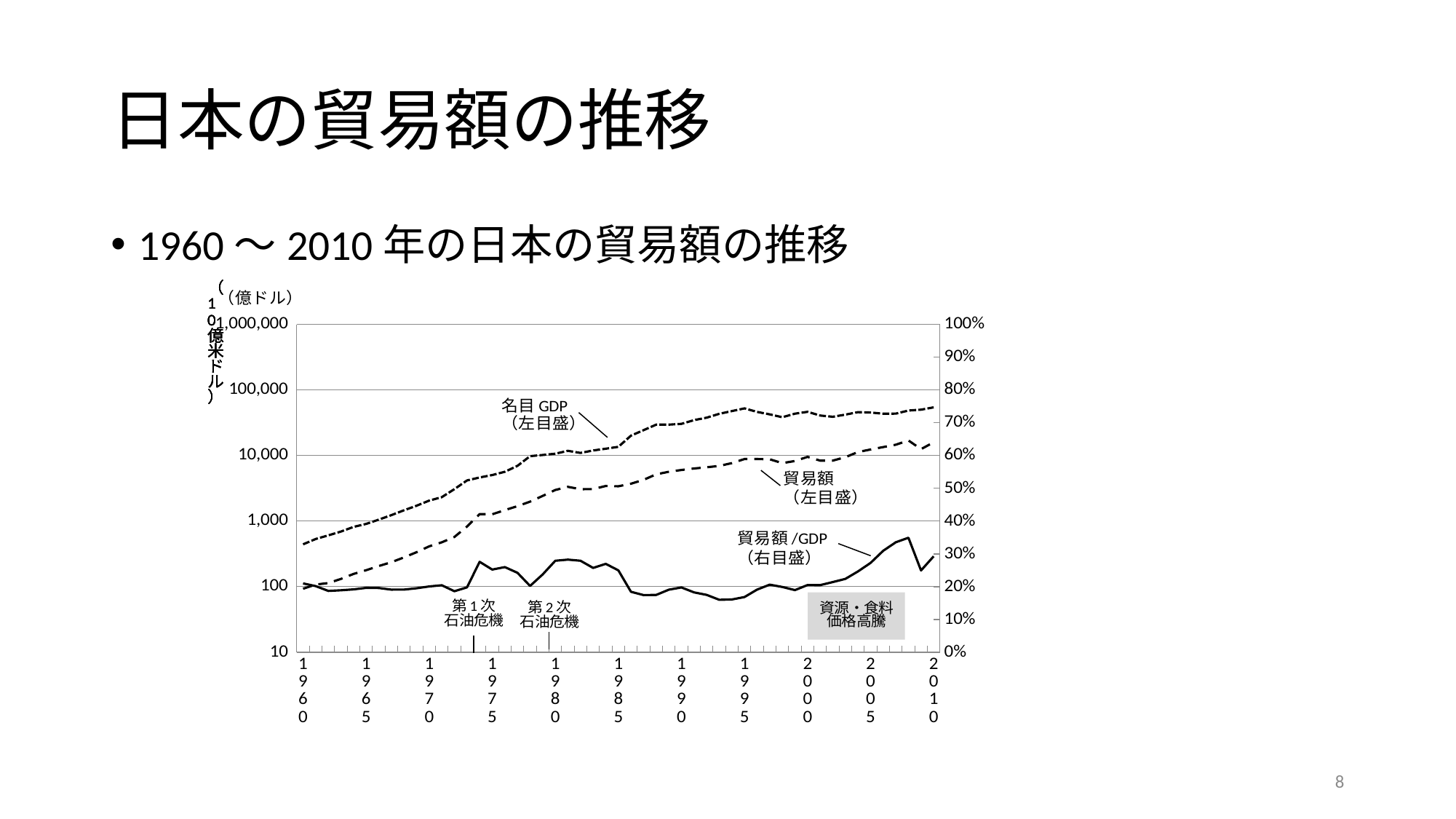

# 日本の貿易額の推移
1960～2010年の日本の貿易額の推移

### Chart

| Category |  |  |  |
|---|---|---|---|
| 1960 | 93.0937205191111 | 443.073429504 | 0.21010901200580945 |
|  | 107.97804202666637 | 535.0861773937778 | 0.20179561085392092 |
|  | 113.68412683377777 | 607.2301868373333 | 0.18721751536412348 |
|  | 131.4501135928889 | 694.9813179733336 | 0.18914193834190657 |
|  | 156.8354030933334 | 817.4900638151111 | 0.19184991969370802 |
| 1965 | 178.7416339342219 | 909.5027825777794 | 0.1965267587501161 |
|  | 207.12421239466659 | 1056.280703431111 | 0.19608822893560982 |
|  | 236.46882292622223 | 1237.818802176 | 0.19103670303805867 |
|  | 280.38012017777766 | 1466.0107268551108 | 0.1912537985170477 |
|  | 336.42014310400003 | 1722.0419948088859 | 0.1953611724441922 |
| 1970 | 413.7397112285036 | 2059.9482198586757 | 0.20084956856677189 |
|  | 475.8444366961347 | 2326.8057844122836 | 0.2045054382638669 |
|  | 574.0498000209291 | 3081.3720307016065 | 0.18629681658083452 |
|  | 829.1632192558441 | 4186.40387337819 | 0.19806097173963158 |
|  | 1283.0573799642111 | 4647.046215201724 | 0.27610170429701947 |
| 1975 | 1275.6949402733728 | 5053.165061571505 | 0.2524546348138987 |
|  | 1476.3361009535975 | 5679.261041381729 | 0.2599521469776316 |
|  | 1695.410574606154 | 6989.683465684127 | 0.24255899182413304 |
|  | 1988.879222692894 | 9820.782501869013 | 0.20251738823402274 |
|  | 2427.7476600287423 | 10221.902255521432 | 0.23750448784788514 |
| 1980 | 2992.540380910714 | 10709.969268874414 | 0.27941633685240536 |
|  | 3345.193841544094 | 11837.905682433398 | 0.2825832483619223 |
|  | 3072.623814270866 | 11004.104358215796 | 0.2792252521648268 |
|  | 3089.683581903544 | 12001.863487146114 | 0.2574336547997373 |
|  | 3442.4991316612122 | 12755.62946668211 | 0.269880772301601 |
| 1985 | 3408.8719596806905 | 13641.637858971295 | 0.24988729322109107 |
|  | 3728.6716457057237 | 20208.871598470872 | 0.18450667210869173 |
|  | 4272.702445769603 | 24486.747904243424 | 0.17449040037812377 |
|  | 5198.68249894461 | 29710.327681958177 | 0.1749789687476773 |
|  | 5676.007723731628 | 29726.668618861095 | 0.19093991985803271 |
| 1990 | 6046.791097605194 | 30580.38227118115 | 0.19773432012665404 |
|  | 6368.5622170241 | 34847.695029274706 | 0.18275418823753 |
|  | 6646.485270976294 | 37961.142128031825 | 0.17508654635731571 |
|  | 6965.290680211298 | 43500.123203876334 | 0.16012117132556994 |
|  | 7695.733593717896 | 47789.92405667669 | 0.1610325554104481 |
| 1995 | 8877.615894602975 | 52643.80244015496 | 0.16863553700732417 |
|  | 8878.764394998665 | 46425.44385824121 | 0.19124780846705 |
|  | 8793.19849674645 | 42618.42006299648 | 0.2063238966566281 |
|  | 7689.375449275162 | 38570.27943100852 | 0.19936011775671242 |
|  | 8287.003058640925 | 43687.34790196899 | 0.1896888563076964 |
| 2000 | 9576.005307821148 | 46674.483021003936 | 0.20516574984905261 |
|  | 8389.757498010773 | 40954.84283985126 | 0.20485385649794471 |
|  | 8393.650110058361 | 39183.35087887212 | 0.21421470909942864 |
|  | 9470.023763623105 | 42290.968529372556 | 0.223925440653975 |
|  | 11363.63720388565 | 46059.20900612794 | 0.2467180277102413 |
| 2005 | 12418.062385454283 | 45522.00185087735 | 0.27279253724679825 |
|  | 13513.796335308127 | 43625.89532154181 | 0.30976547840922347 |
|  | 14694.05710209418 | 43779.438490412205 | 0.33563831809565725 |
|  | 17052.39021275361 | 48798.61453767944 | 0.34944414660762096 |
|  | 12569.3464044604 | 50329.827583811384 | 0.2497395085156882 |
| 2010 | 15986.682596665805 | 54588.36663870857 | 0.2928587825767575 |
8